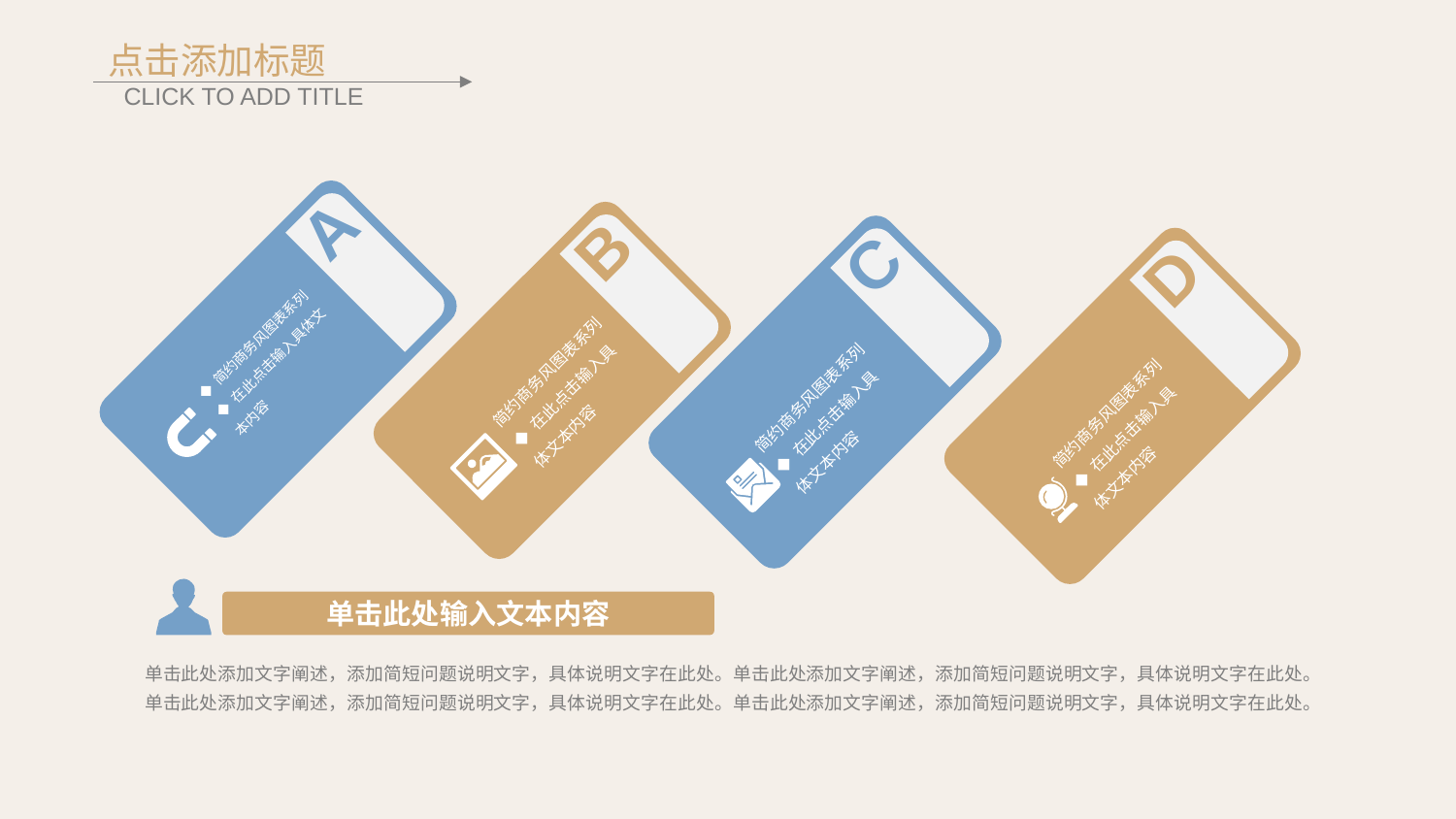

点击添加标题
CLICK TO ADD TITLE
A

◆ 简约商务风图表系列
◆ 在此点击输入具体文本内容

B

简约商务风图表系列
◆ 在此点击输入具体文本内容

C

简约商务风图表系列
◆ 在此点击输入具体文本内容

D

简约商务风图表系列
◆ 在此点击输入具体文本内容

单击此处输入文本内容
单击此处添加文字阐述，添加简短问题说明文字，具体说明文字在此处。单击此处添加文字阐述，添加简短问题说明文字，具体说明文字在此处。
单击此处添加文字阐述，添加简短问题说明文字，具体说明文字在此处。单击此处添加文字阐述，添加简短问题说明文字，具体说明文字在此处。